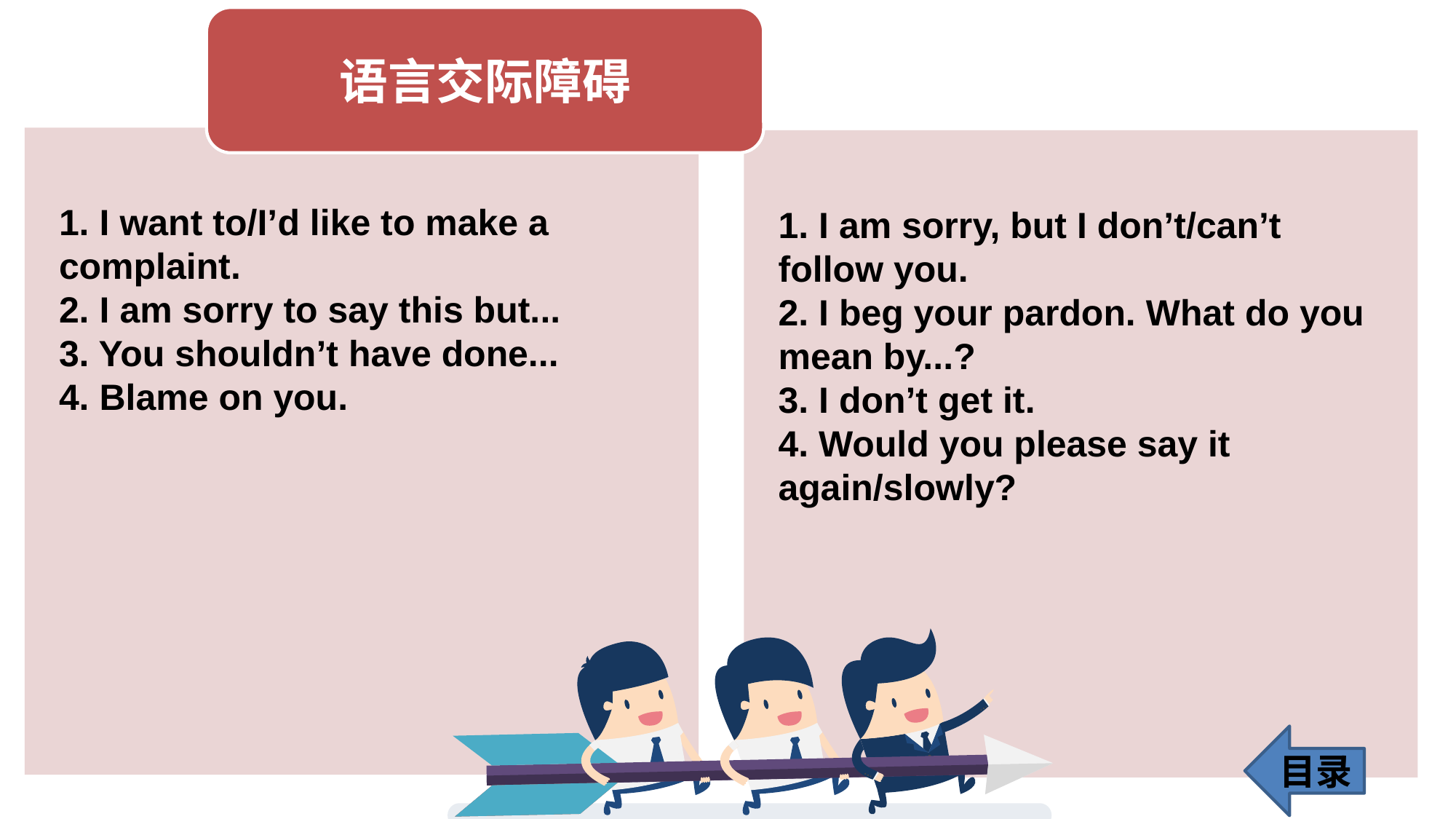

投诉与责备

语言交际障碍

1. I want to/I’d like to make a complaint.
2. I am sorry to say this but...
3. You shouldn’t have done...
4. Blame on you.
1. I am sorry, but I don’t/can’t follow you.
2. I beg your pardon. What do you mean by...?
3. I don’t get it.
4. Would you please say it again/slowly?

目录
144